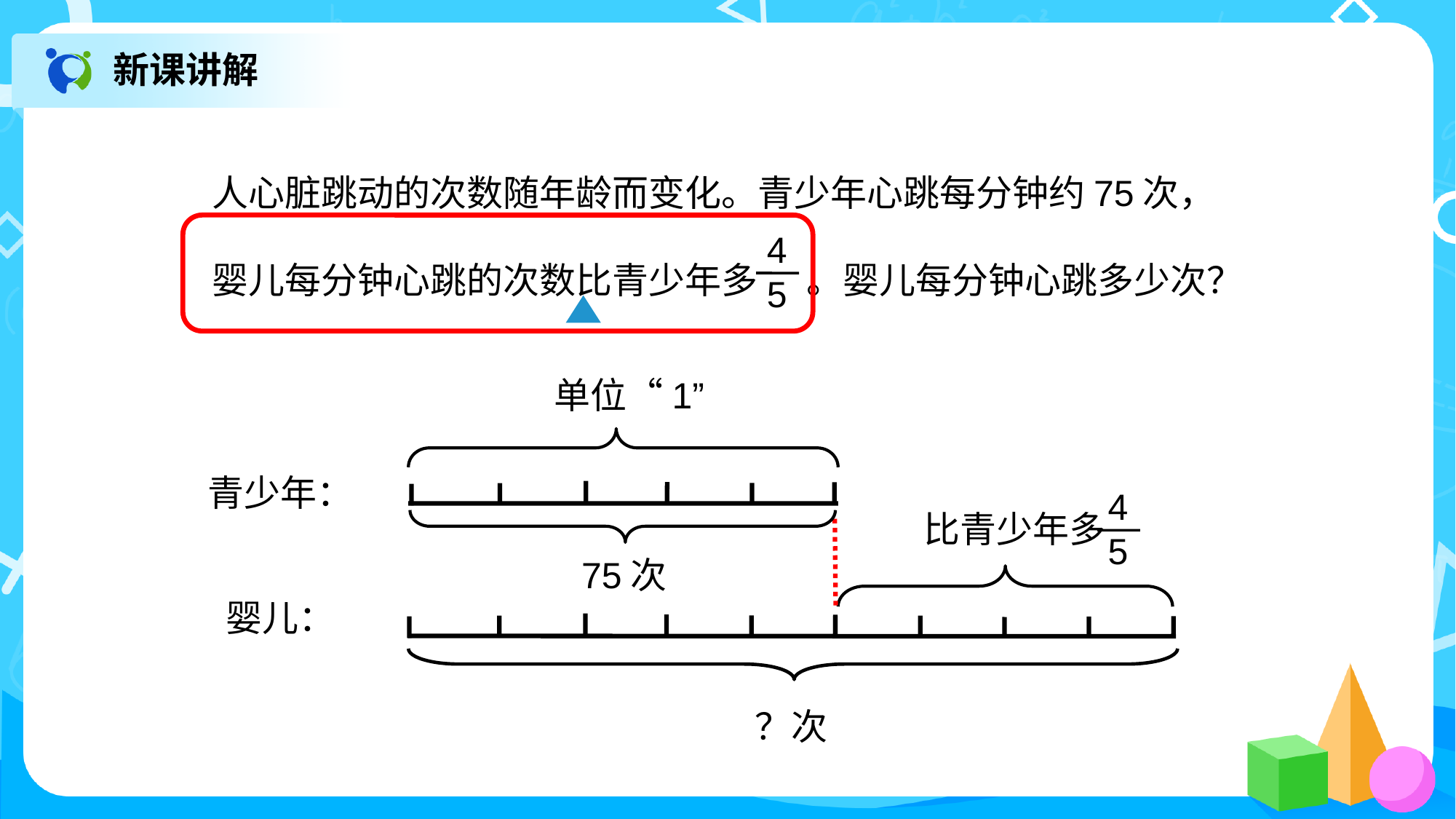

新课讲解
人心脏跳动的次数随年龄而变化。青少年心跳每分钟约75次，
婴儿每分钟心跳的次数比青少年多      。婴儿每分钟心跳多少次？
4
5

单位“1”

青少年：

4
5

比青少年多

75次
婴儿：

？次